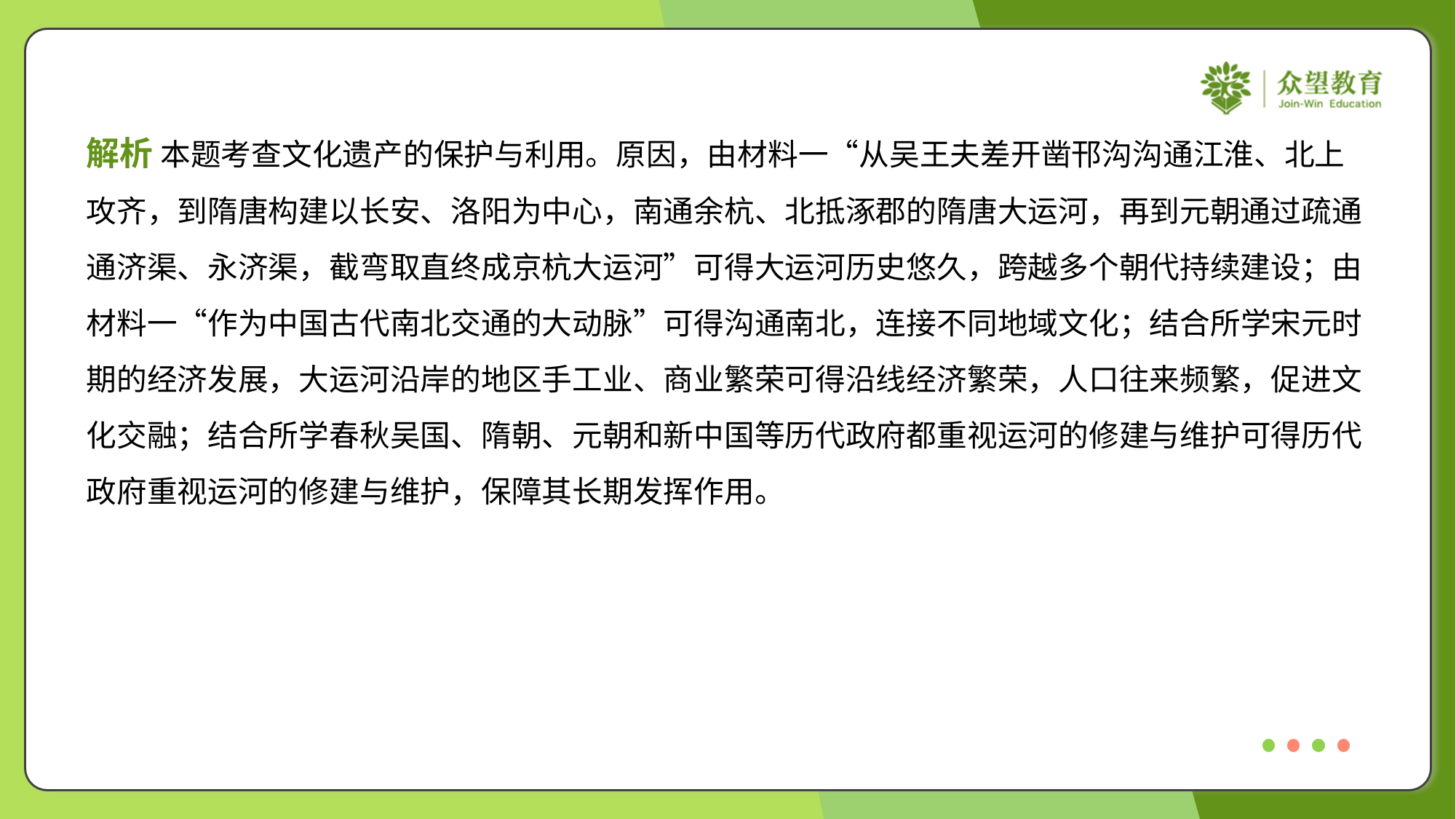

解析 本题考查文化遗产的保护与利用。原因，由材料一“从吴王夫差开凿邗沟沟通江淮、北上
攻齐，到隋唐构建以长安、洛阳为中心，南通余杭、北抵涿郡的隋唐大运河，再到元朝通过疏通
通济渠、永济渠，截弯取直终成京杭大运河”可得大运河历史悠久，跨越多个朝代持续建设；由
材料一“作为中国古代南北交通的大动脉”可得沟通南北，连接不同地域文化；结合所学宋元时
期的经济发展，大运河沿岸的地区手工业、商业繁荣可得沿线经济繁荣，人口往来频繁，促进文
化交融；结合所学春秋吴国、隋朝、元朝和新中国等历代政府都重视运河的修建与维护可得历代
政府重视运河的修建与维护，保障其长期发挥作用。